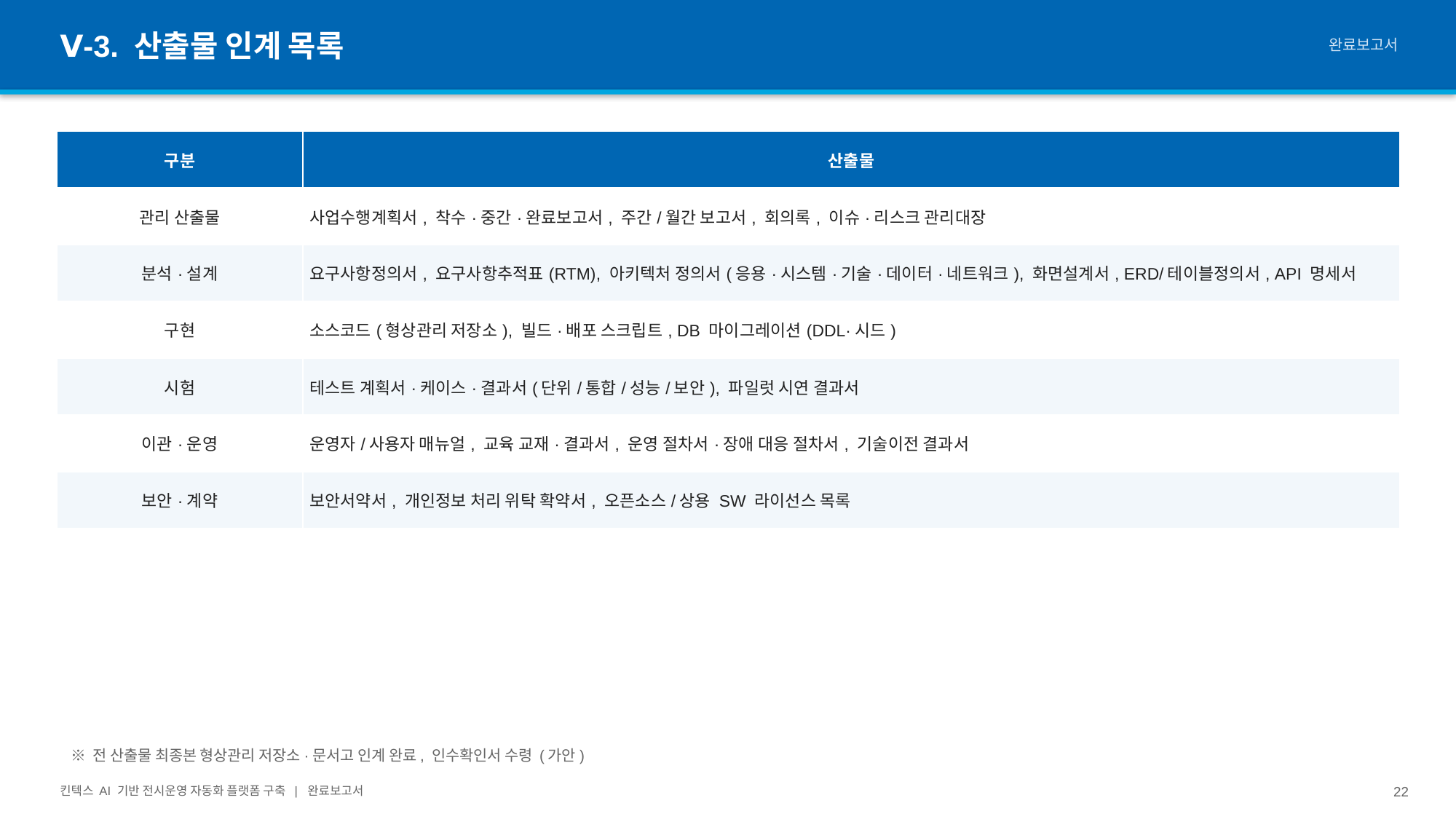

Ⅴ-3. 산출물 인계 목록
완료보고서

| 구분 | 산출물 |
| --- | --- |
| 관리 산출물 | 사업수행계획서, 착수·중간·완료보고서, 주간/월간 보고서, 회의록, 이슈·리스크 관리대장 |
| 분석·설계 | 요구사항정의서, 요구사항추적표(RTM), 아키텍처 정의서(응용·시스템·기술·데이터·네트워크), 화면설계서, ERD/테이블정의서, API 명세서 |
| 구현 | 소스코드(형상관리 저장소), 빌드·배포 스크립트, DB 마이그레이션(DDL·시드) |
| 시험 | 테스트 계획서·케이스·결과서(단위/통합/성능/보안), 파일럿 시연 결과서 |
| 이관·운영 | 운영자/사용자 매뉴얼, 교육 교재·결과서, 운영 절차서·장애 대응 절차서, 기술이전 결과서 |
| 보안·계약 | 보안서약서, 개인정보 처리 위탁 확약서, 오픈소스/상용 SW 라이선스 목록 |
※ 전 산출물 최종본 형상관리 저장소·문서고 인계 완료, 인수확인서 수령 (가안)
킨텍스 AI 기반 전시운영 자동화 플랫폼 구축  |  완료보고서
22